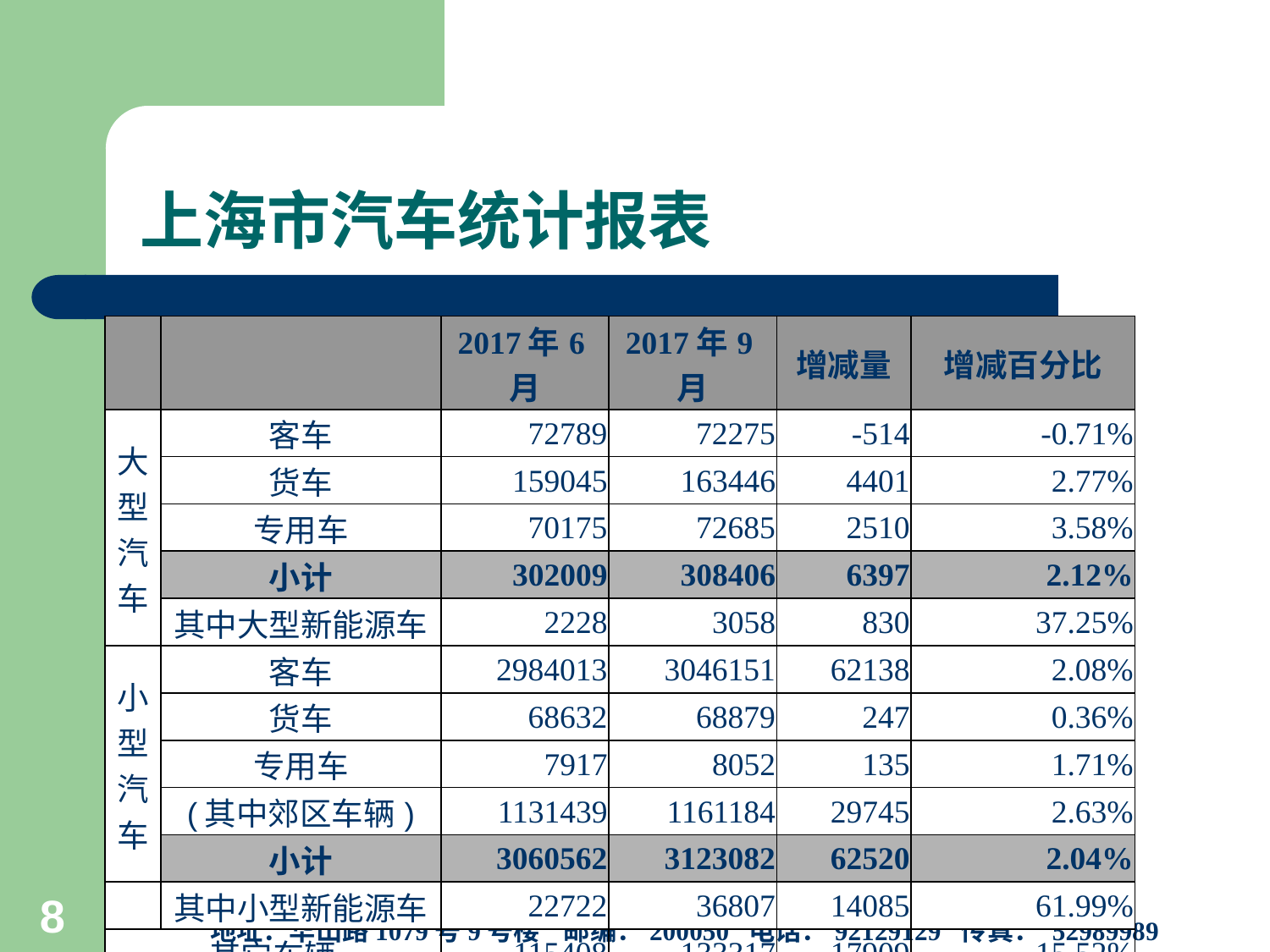

# 上海市汽车统计报表
|  |  | 2017年6月 | 2017年9月 | 增减量 | 增减百分比 |
| --- | --- | --- | --- | --- | --- |
| 大型汽车 | 客车 | 72789 | 72275 | -514 | -0.71% |
|  | 货车 | 159045 | 163446 | 4401 | 2.77% |
|  | 专用车 | 70175 | 72685 | 2510 | 3.58% |
|  | 小计 | 302009 | 308406 | 6397 | 2.12% |
|  | 其中大型新能源车 | 2228 | 3058 | 830 | 37.25% |
| 小型汽车 | 客车 | 2984013 | 3046151 | 62138 | 2.08% |
|  | 货车 | 68632 | 68879 | 247 | 0.36% |
|  | 专用车 | 7917 | 8052 | 135 | 1.71% |
|  | (其中郊区车辆) | 1131439 | 1161184 | 29745 | 2.63% |
|  | 小计 | 3060562 | 3123082 | 62520 | 2.04% |
|  | 其中小型新能源车 | 22722 | 36807 | 14085 | 61.99% |
| 其它车辆 |  | 115408 | 133317 | 17909 | 15.52% |
| 汽车总量 |  | 3477979 | 3564805 | 86826 | 2.50% |
上海市信息中心汽车产业研究室
地址：华山路1079号9号楼    邮编：200050  电话：92129129  传真： 52989989
8